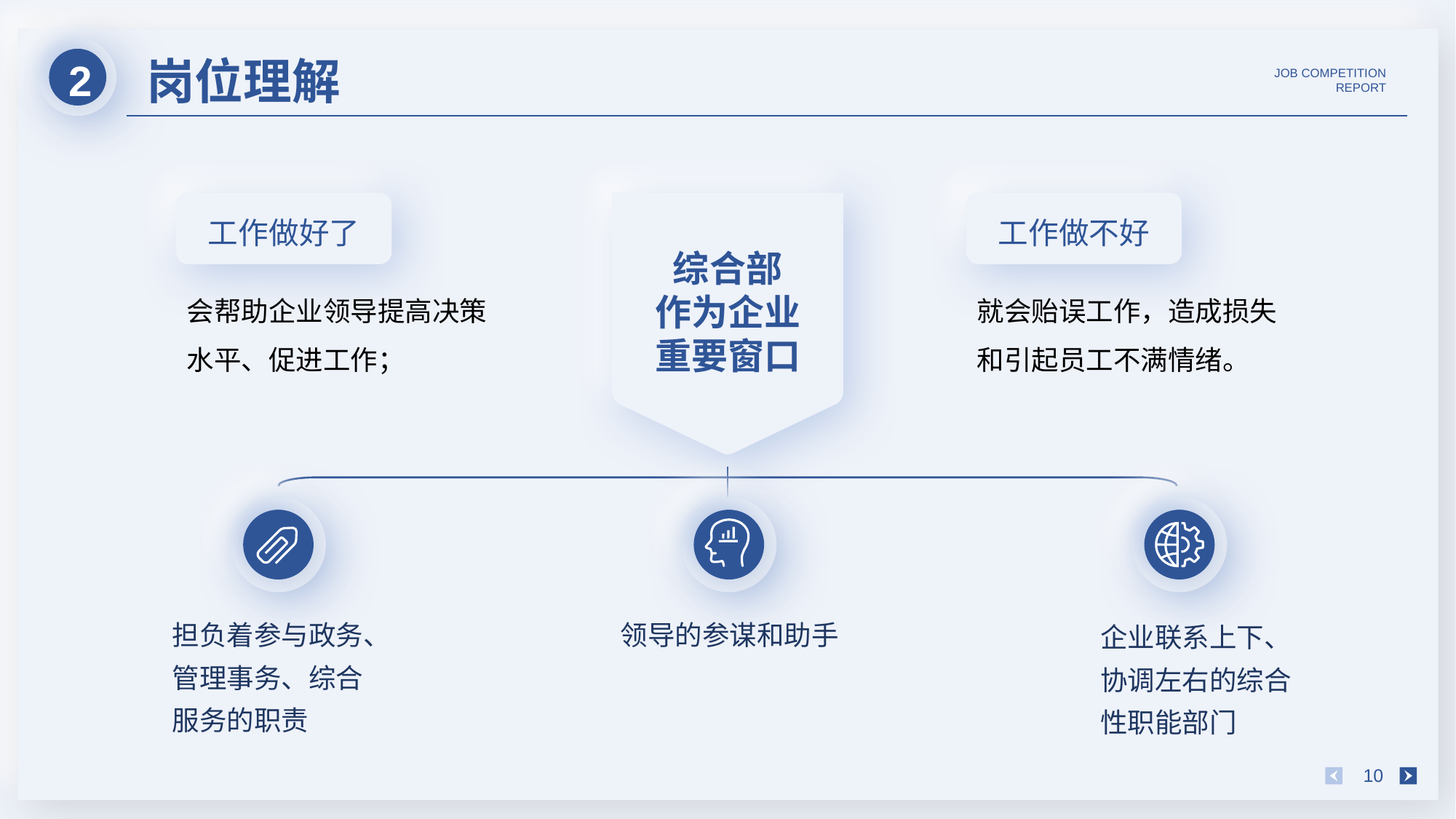

2
岗位理解
JOB COMPETITION REPORT

工作做好了
会帮助企业领导提高决策水平、促进工作；

综合部
作为企业
重要窗口

工作做不好
就会贻误工作，造成损失和引起员工不满情绪。

担负着参与政务、管理事务、综合服务的职责
领导的参谋和助手
企业联系上下、协调左右的综合性职能部门